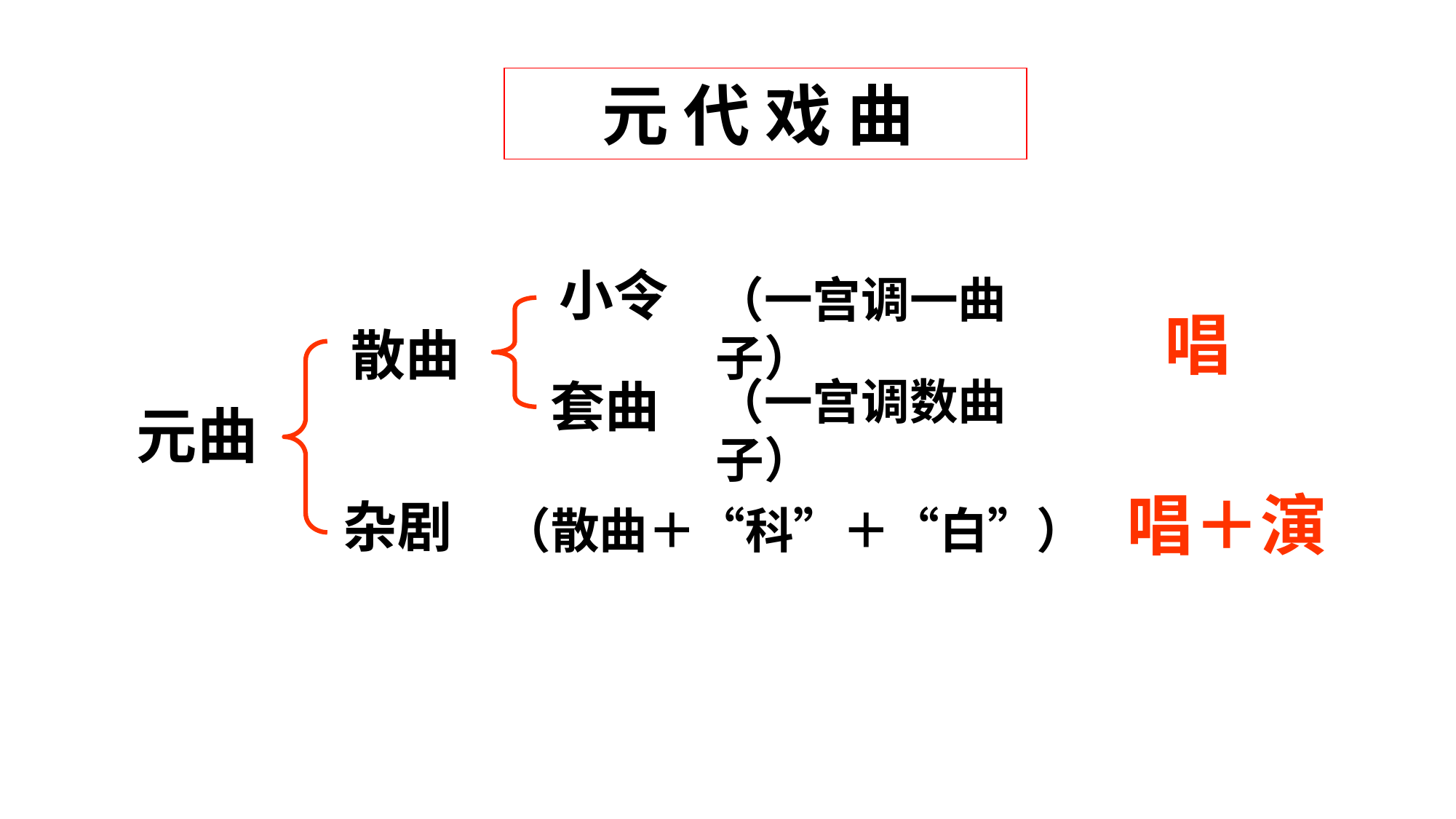

元 代 戏 曲
小令
（一宫调一曲子）

唱
散曲

（一宫调数曲子）
套曲
元曲
唱＋演
杂剧
（散曲＋“科”＋“白”）